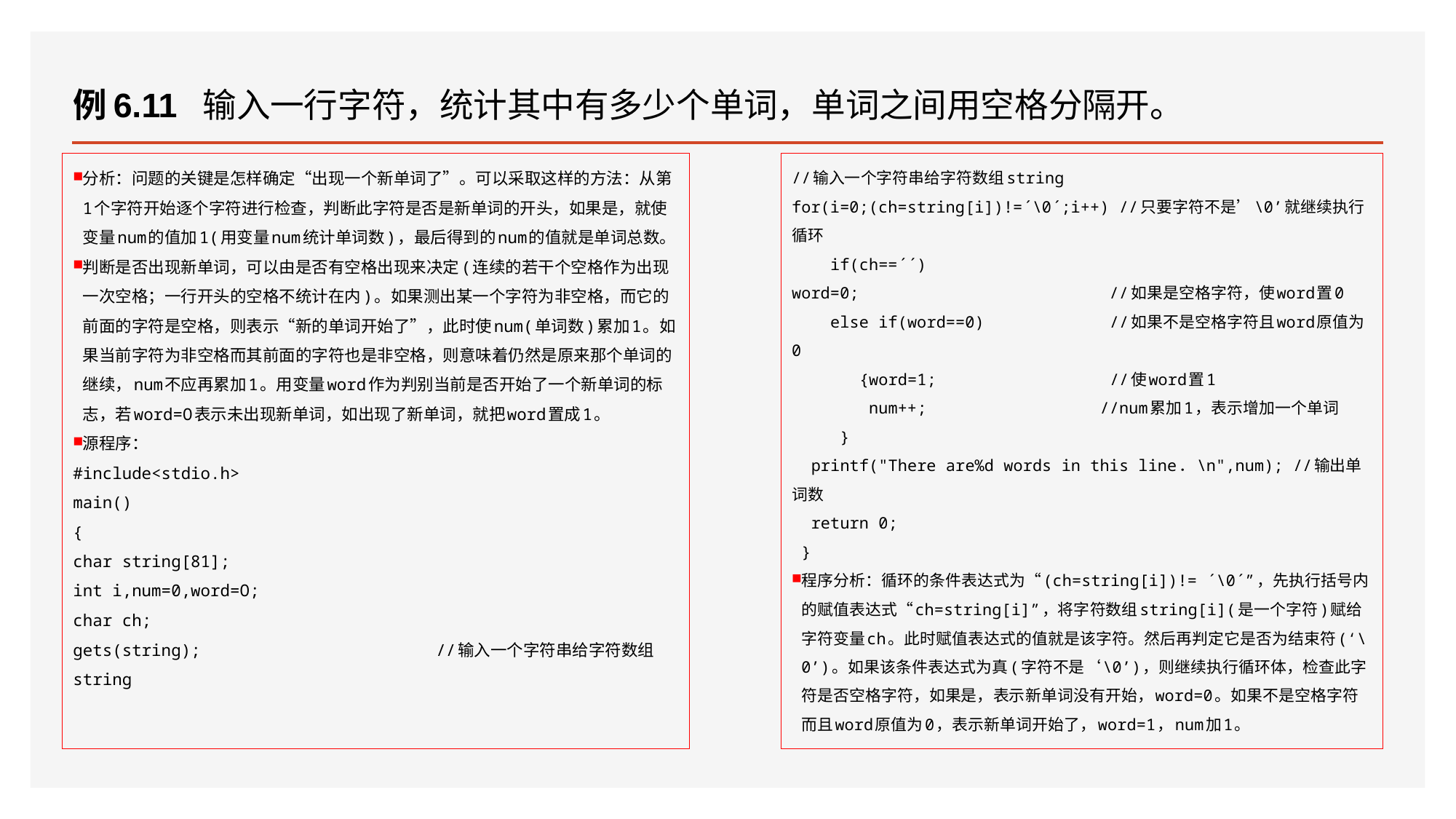

# 例6.11  输入一行字符，统计其中有多少个单词，单词之间用空格分隔开。
分析：问题的关键是怎样确定“出现一个新单词了”。可以采取这样的方法：从第1个字符开始逐个字符进行检查，判断此字符是否是新单词的开头，如果是，就使变量num的值加1(用变量num统计单词数)，最后得到的num的值就是单词总数。
判断是否出现新单词，可以由是否有空格出现来决定(连续的若干个空格作为出现一次空格；一行开头的空格不统计在内)。如果测出某一个字符为非空格，而它的前面的字符是空格，则表示“新的单词开始了”，此时使num(单词数)累加1。如果当前字符为非空格而其前面的字符也是非空格，则意味着仍然是原来那个单词的继续，num不应再累加1。用变量word作为判别当前是否开始了一个新单词的标志，若word=O表示未出现新单词，如出现了新单词，就把word置成1。
源程序：
#include<stdio.h>
main()
{
char string[81];
int i,num=0,word=O;
char ch;
gets(string);                        //输入一个字符串给字符数组string
//输入一个字符串给字符数组string
for(i=0;(ch=string[i])!=´\0´;i++) //只要字符不是’\0’就继续执行循环
    if(ch==´´)
word=0;                          //如果是空格字符，使word置0
    else if(word==0)             //如果不是空格字符且word原值为0
       {word=1;                  //使word置1
        num++;                  //num累加1，表示增加一个单词
     }
  printf("There are%d words in this line．\n",num); //输出单词数
  return 0;
 }
程序分析：循环的条件表达式为“(ch=string[i])!= ´\0´”，先执行括号内的赋值表达式“ch=string[i]”，将字符数组string[i](是一个字符)赋给字符变量ch。此时赋值表达式的值就是该字符。然后再判定它是否为结束符(‘\0’)。如果该条件表达式为真(字符不是‘\0’)，则继续执行循环体，检查此字符是否空格字符，如果是，表示新单词没有开始，word=0。如果不是空格字符而且word原值为0，表示新单词开始了，word=1，num加1。